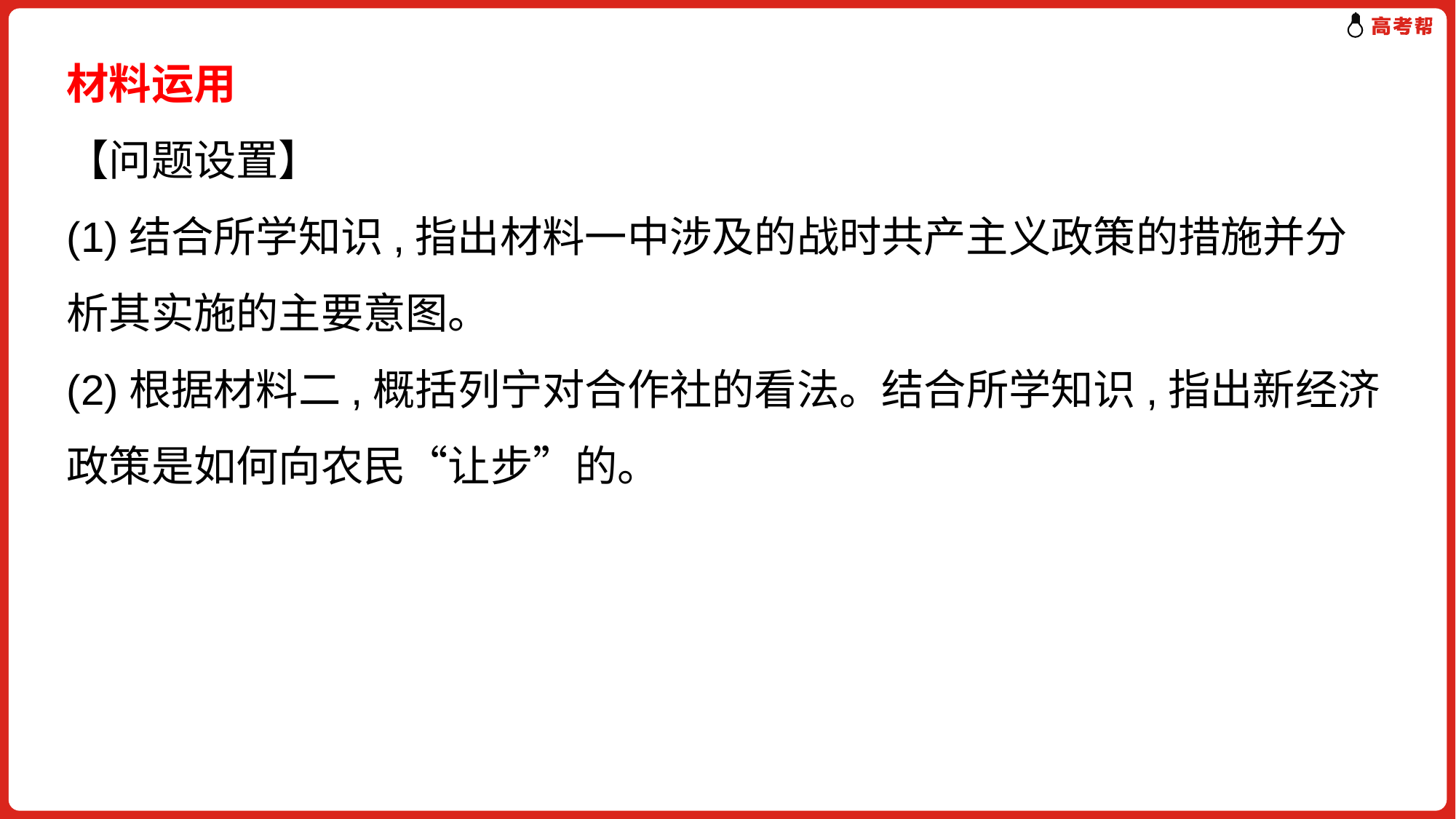

材料运用
【问题设置】
(1)结合所学知识,指出材料一中涉及的战时共产主义政策的措施并分析其实施的主要意图。
(2)根据材料二,概括列宁对合作社的看法。结合所学知识,指出新经济政策是如何向农民“让步”的。